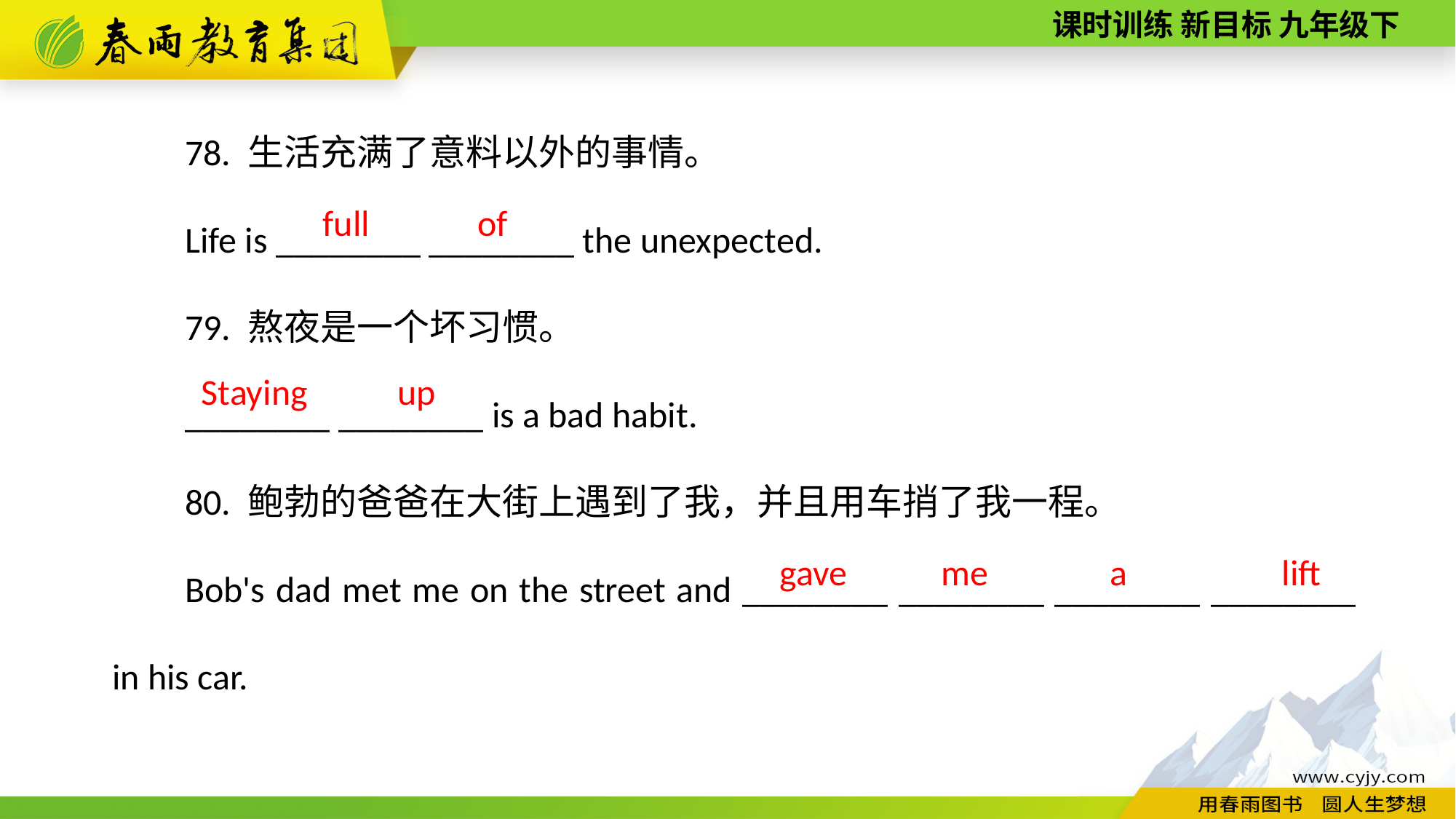

78. 生活充满了意料以外的事情。
Life is ________ ________ the unexpected.
79. 熬夜是一个坏习惯。
________ ________ is a bad habit.
80. 鲍勃的爸爸在大街上遇到了我，并且用车捎了我一程。
Bob's dad met me on the street and ________ ________ ________ ________  in his car.
of
full
up
Staying
a
lift
me
gave